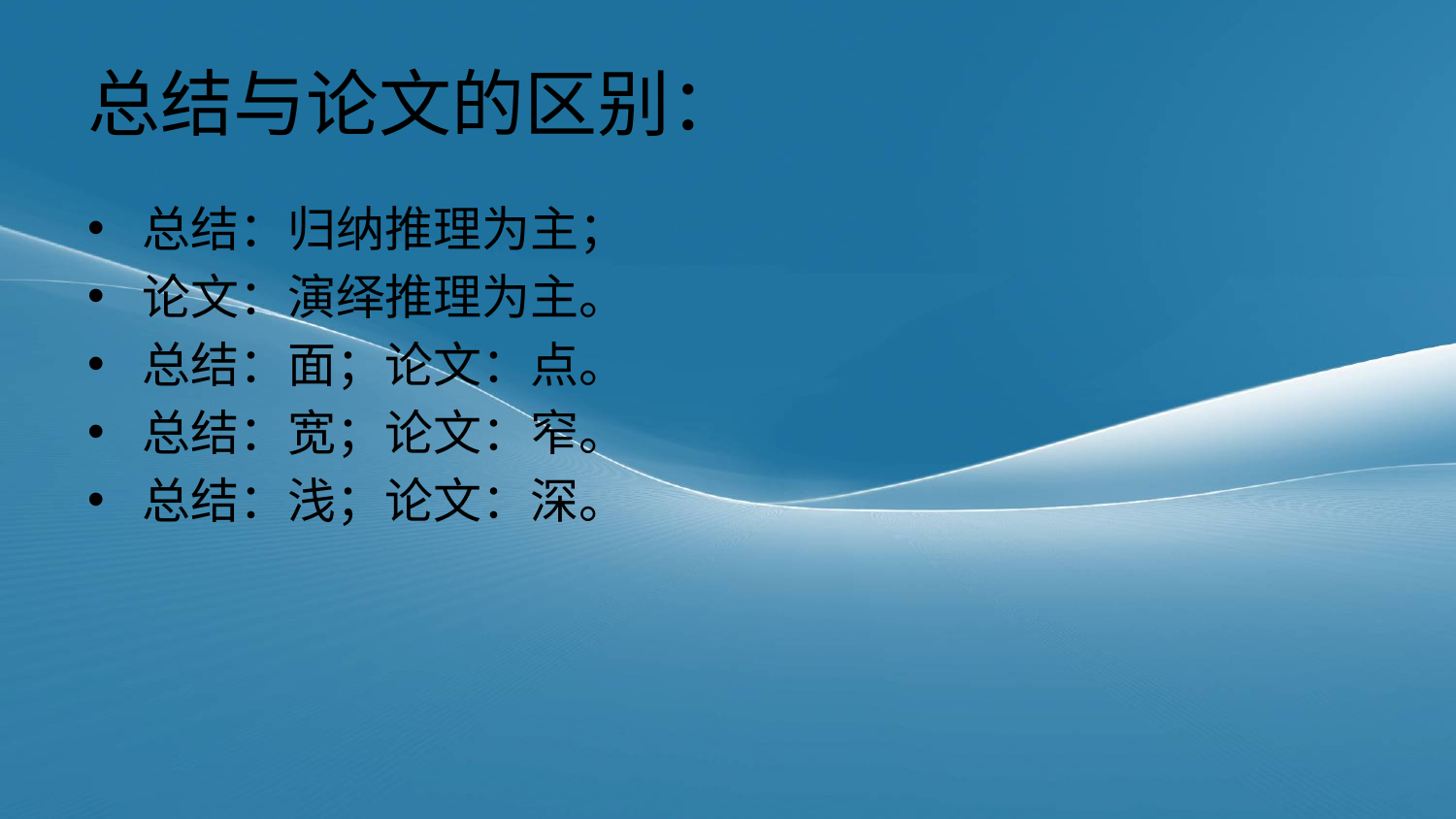

# 总结与论文的区别：
总结：归纳推理为主；
论文：演绎推理为主。
总结：面；论文：点。
总结：宽；论文：窄。
总结：浅；论文：深。